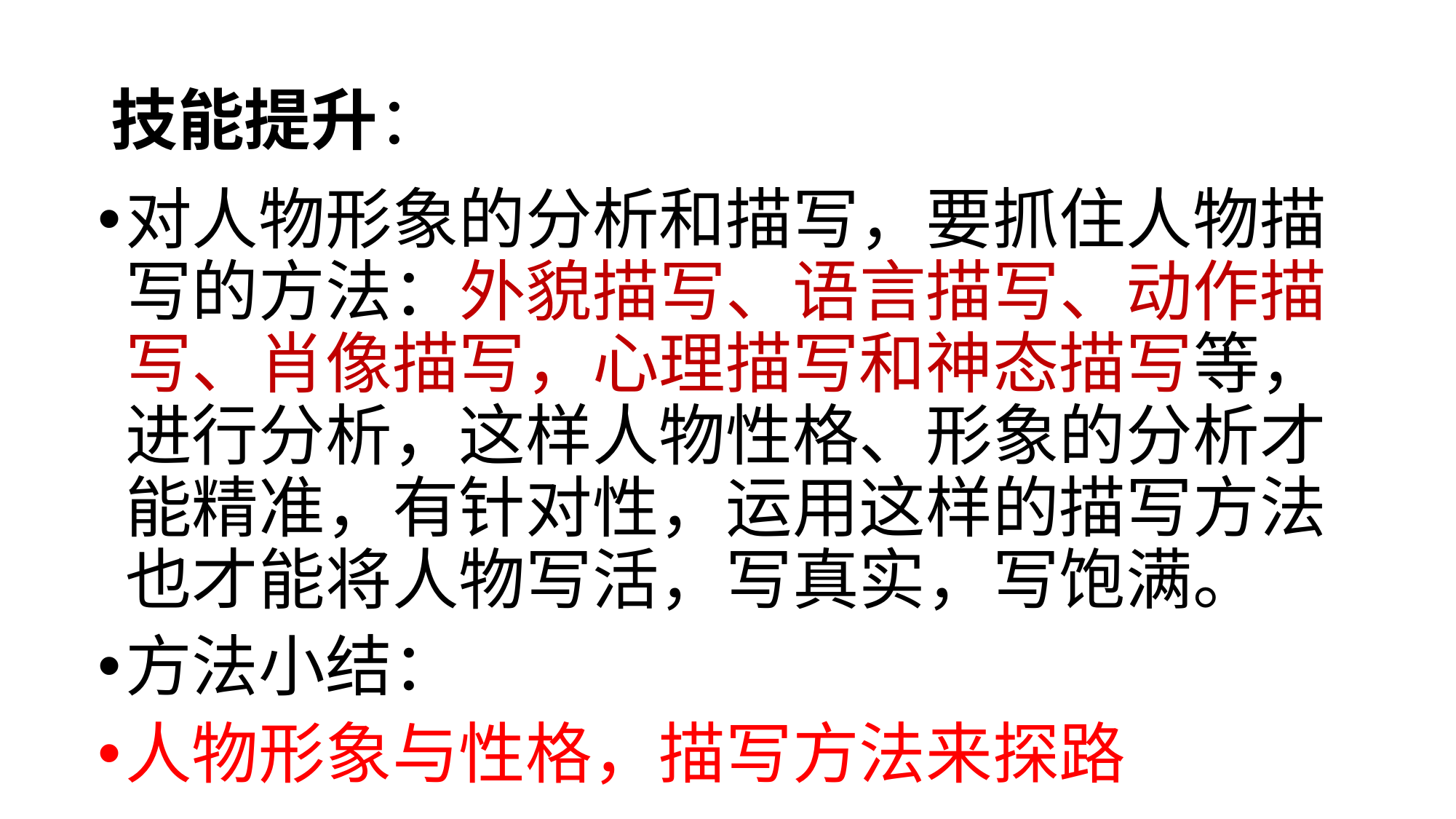

# 技能提升：
对人物形象的分析和描写，要抓住人物描写的方法：外貌描写、语言描写、动作描写、肖像描写，心理描写和神态描写等，进行分析，这样人物性格、形象的分析才能精准，有针对性，运用这样的描写方法也才能将人物写活，写真实，写饱满。
方法小结：
人物形象与性格，描写方法来探路